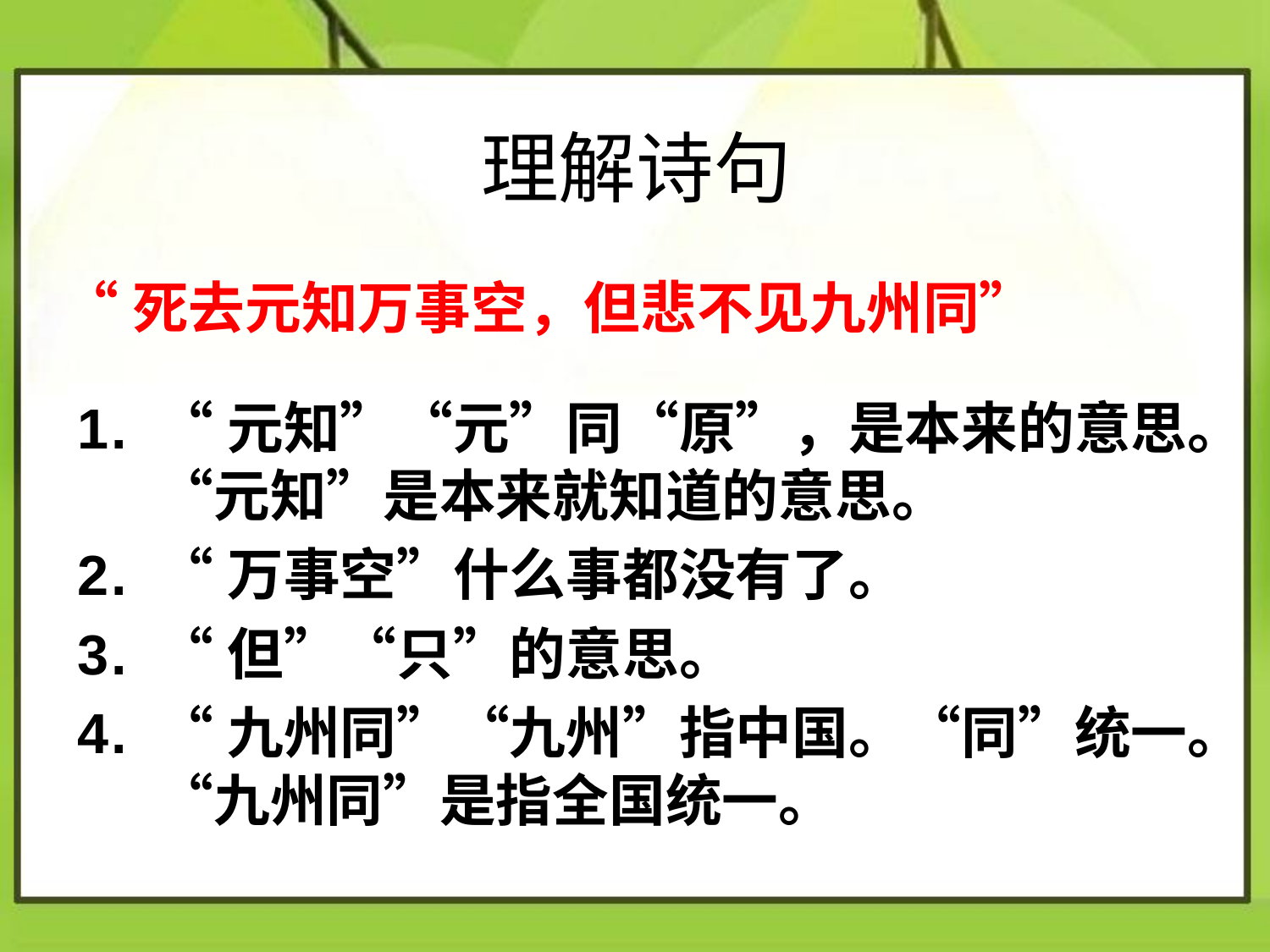

# 理解诗句
“死去元知万事空，但悲不见九州同”
“元知”“元”同“原”，是本来的意思。“元知”是本来就知道的意思。
“万事空”什么事都没有了。
“但”“只”的意思。
“九州同”“九州”指中国。“同”统一。“九州同”是指全国统一。